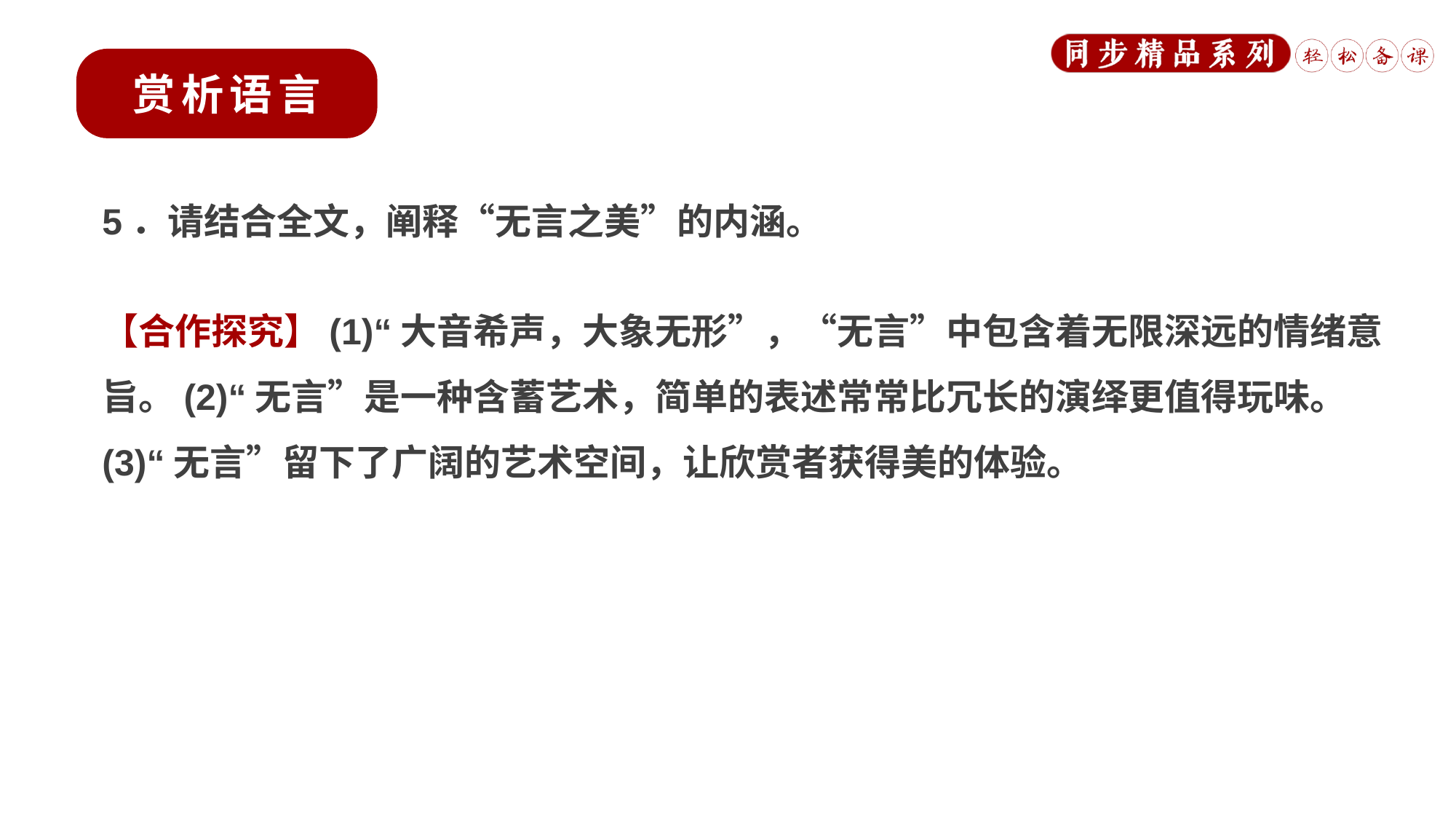

5．请结合全文，阐释“无言之美”的内涵。
【合作探究】(1)“大音希声，大象无形”，“无言”中包含着无限深远的情绪意旨。(2)“无言”是一种含蓄艺术，简单的表述常常比冗长的演绎更值得玩味。(3)“无言”留下了广阔的艺术空间，让欣赏者获得美的体验。